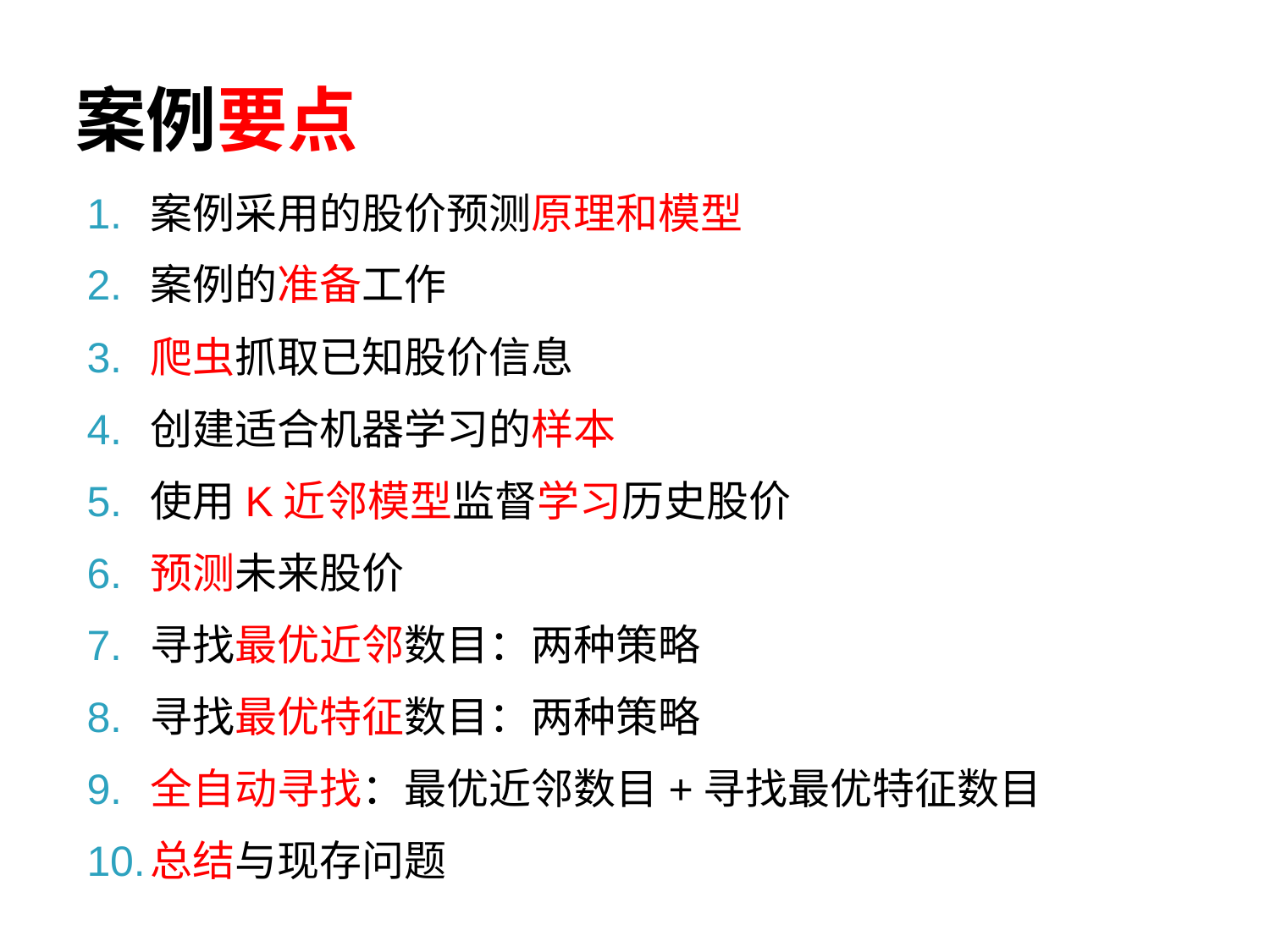

# 案例要点
案例采用的股价预测原理和模型
案例的准备工作
爬虫抓取已知股价信息
创建适合机器学习的样本
使用K近邻模型监督学习历史股价
预测未来股价
寻找最优近邻数目：两种策略
寻找最优特征数目：两种策略
全自动寻找：最优近邻数目+寻找最优特征数目
总结与现存问题